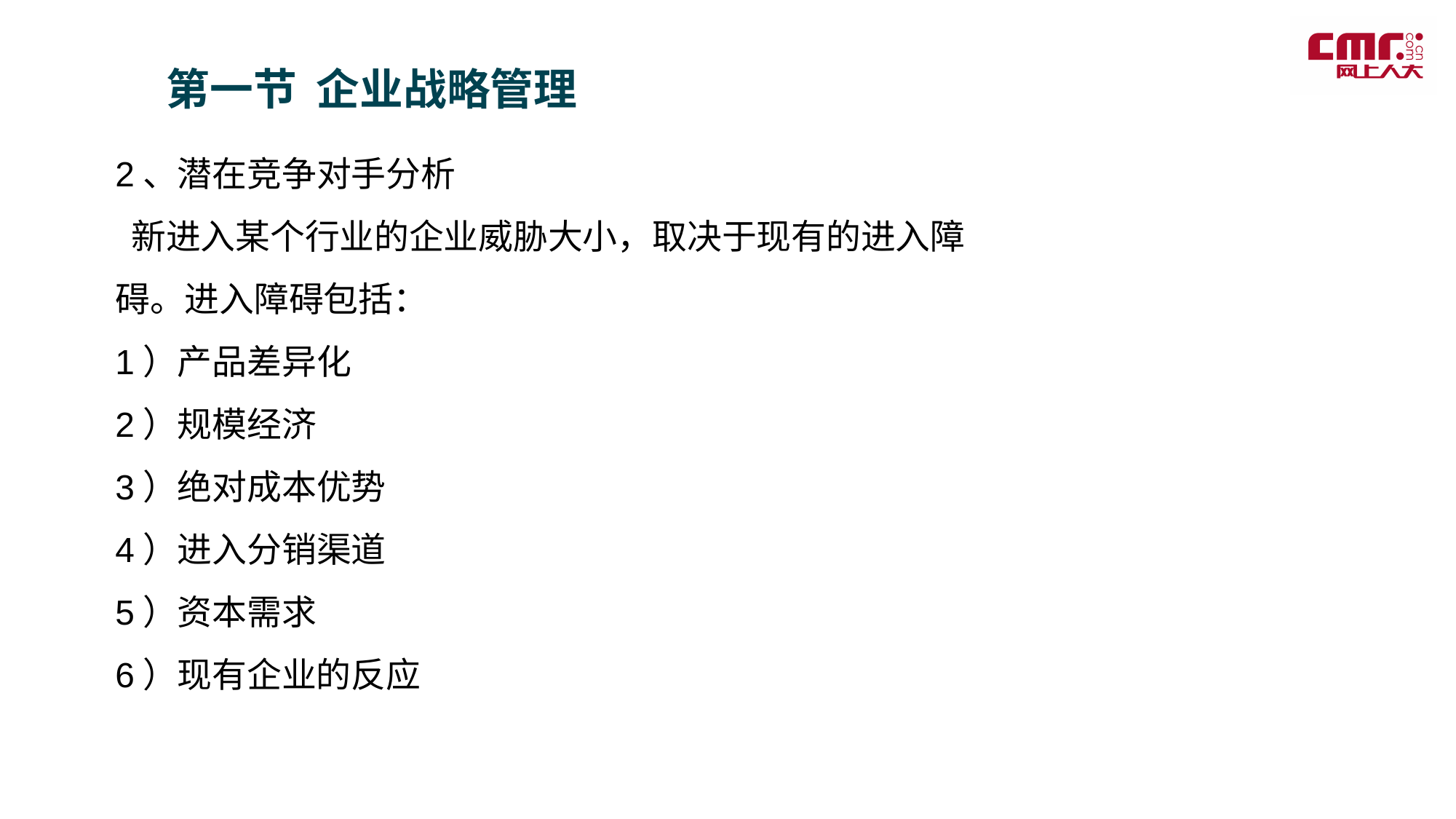

第一节  企业战略管理
2、潜在竞争对手分析
 新进入某个行业的企业威胁大小，取决于现有的进入障碍。进入障碍包括：
1）产品差异化
2）规模经济
3）绝对成本优势
4）进入分销渠道
5）资本需求
6）现有企业的反应